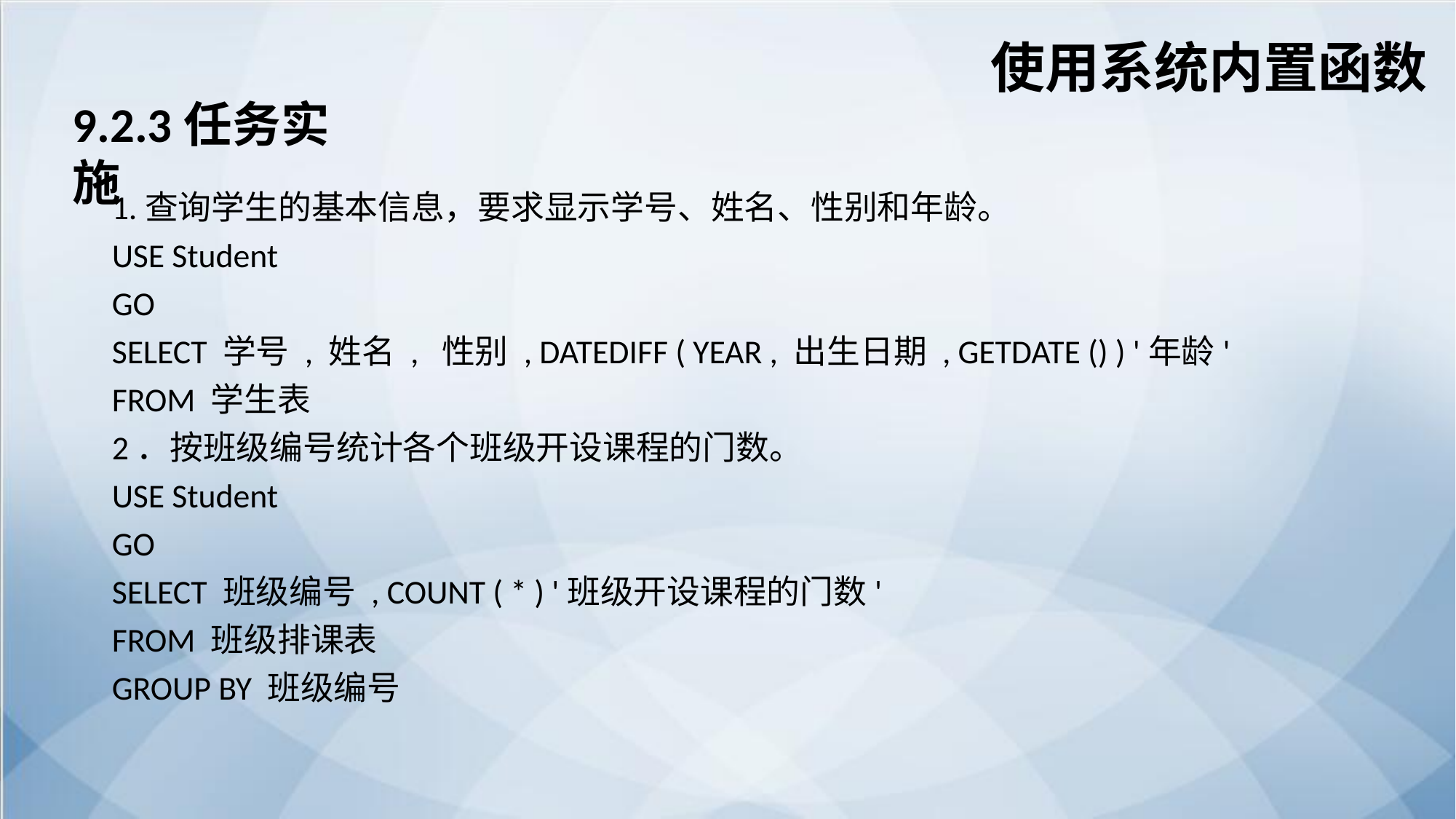

使用系统内置函数
9.2.3任务实施
1.查询学生的基本信息，要求显示学号、姓名、性别和年龄。
USE Student
GO
SELECT 学号 , 姓名 ,  性别 , DATEDIFF ( YEAR , 出生日期 , GETDATE () ) '年龄'
FROM 学生表
2．按班级编号统计各个班级开设课程的门数。
USE Student
GO
SELECT 班级编号 , COUNT ( * ) '班级开设课程的门数'
FROM 班级排课表
GROUP BY 班级编号